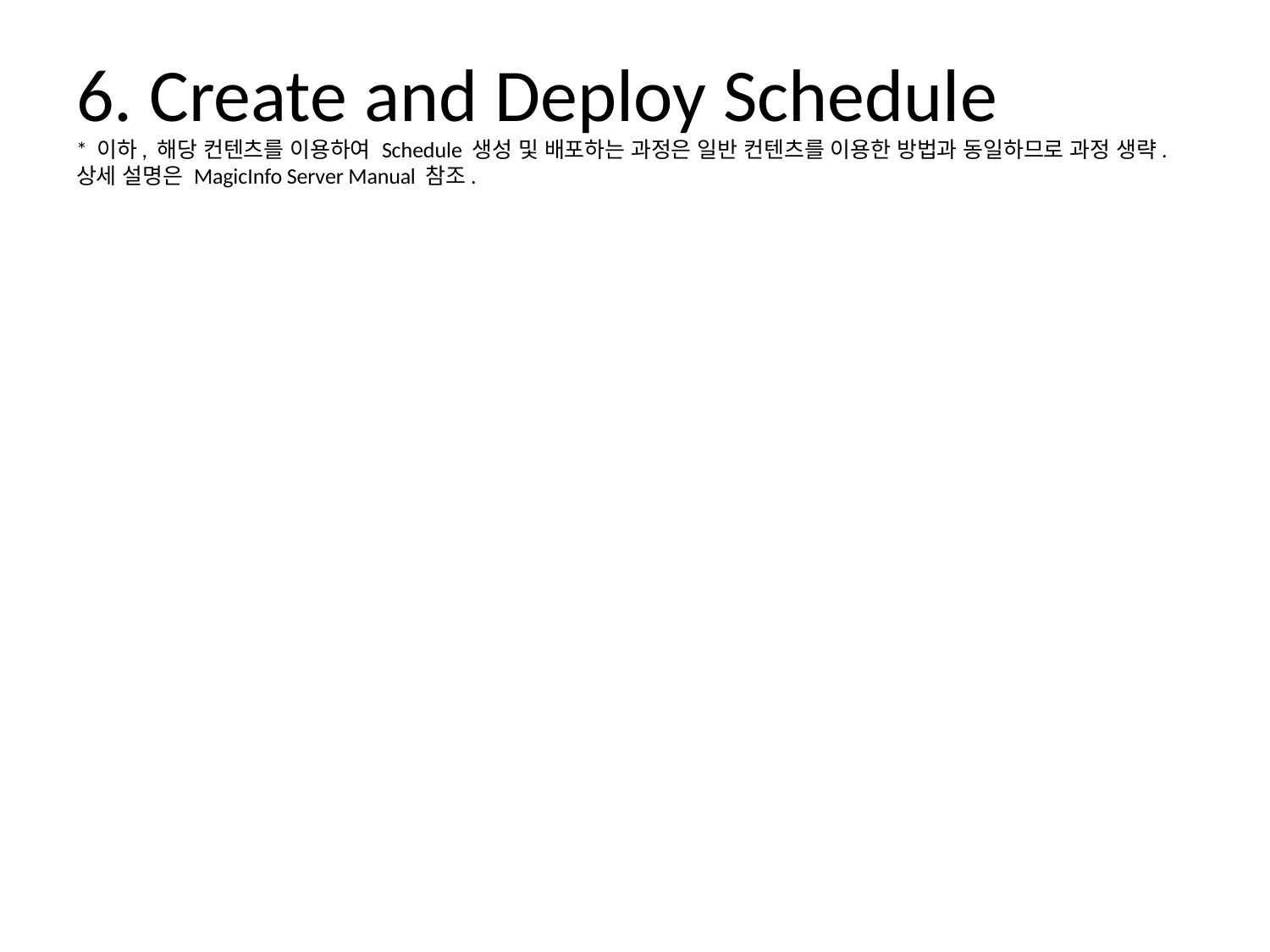

# 6. Create and Deploy Schedule * 이하, 해당 컨텐츠를 이용하여 Schedule 생성 및 배포하는 과정은 일반 컨텐츠를 이용한 방법과 동일하므로 과정 생략. 상세 설명은 MagicInfo Server Manual 참조.